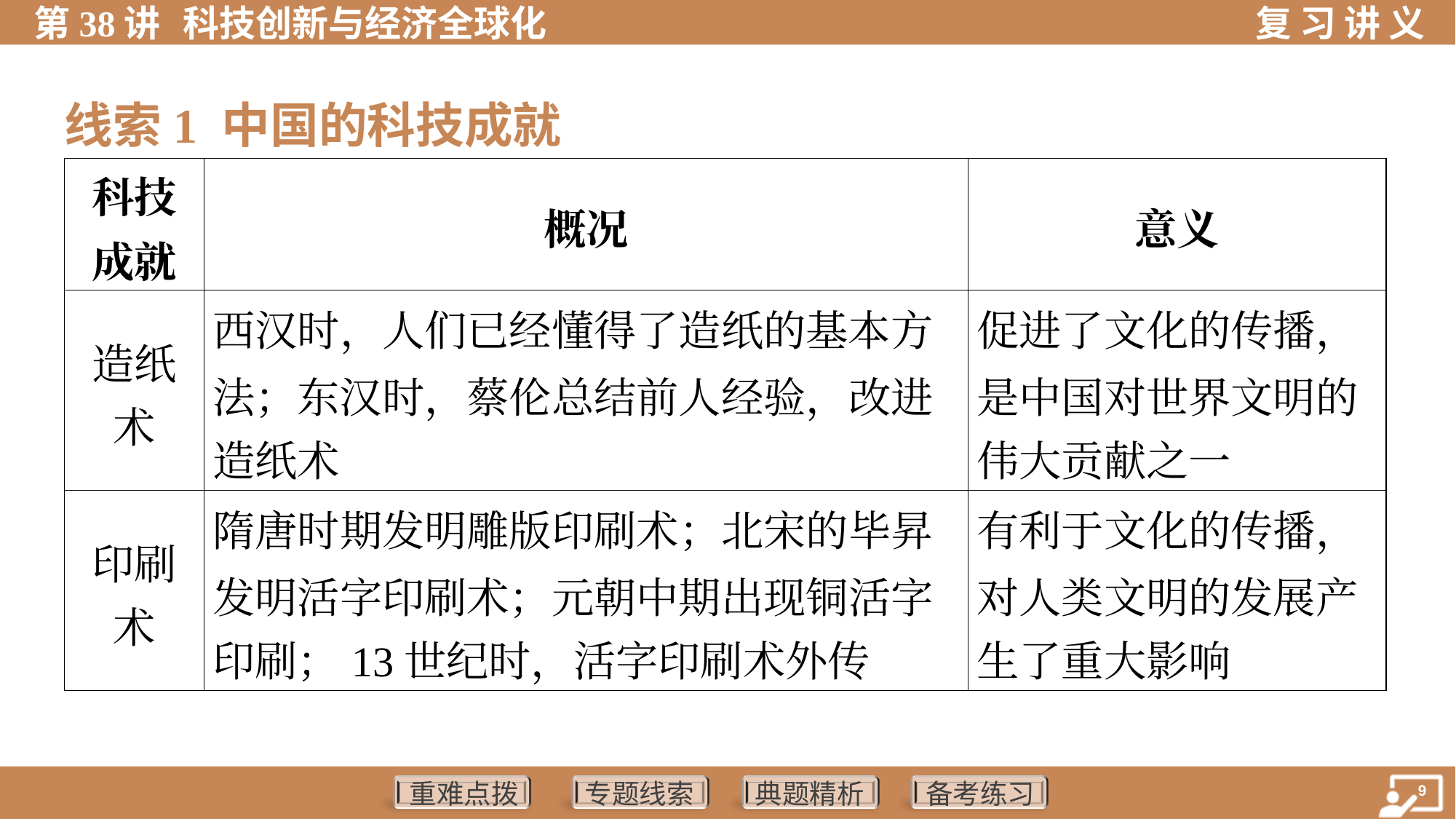

线索1 中国的科技成就
| 科技 成就 | 概况 | 意义 |
| --- | --- | --- |
| 造纸 术 | 西汉时，人们已经懂得了造纸的基本方 法；东汉时，蔡伦总结前人经验，改进 造纸术 | 促进了文化的传播， 是中国对世界文明的 伟大贡献之一 |
| 印刷 术 | 隋唐时期发明雕版印刷术；北宋的毕昇 发明活字印刷术；元朝中期出现铜活字 印刷；13世纪时，活字印刷术外传 | 有利于文化的传播， 对人类文明的发展产 生了重大影响 |